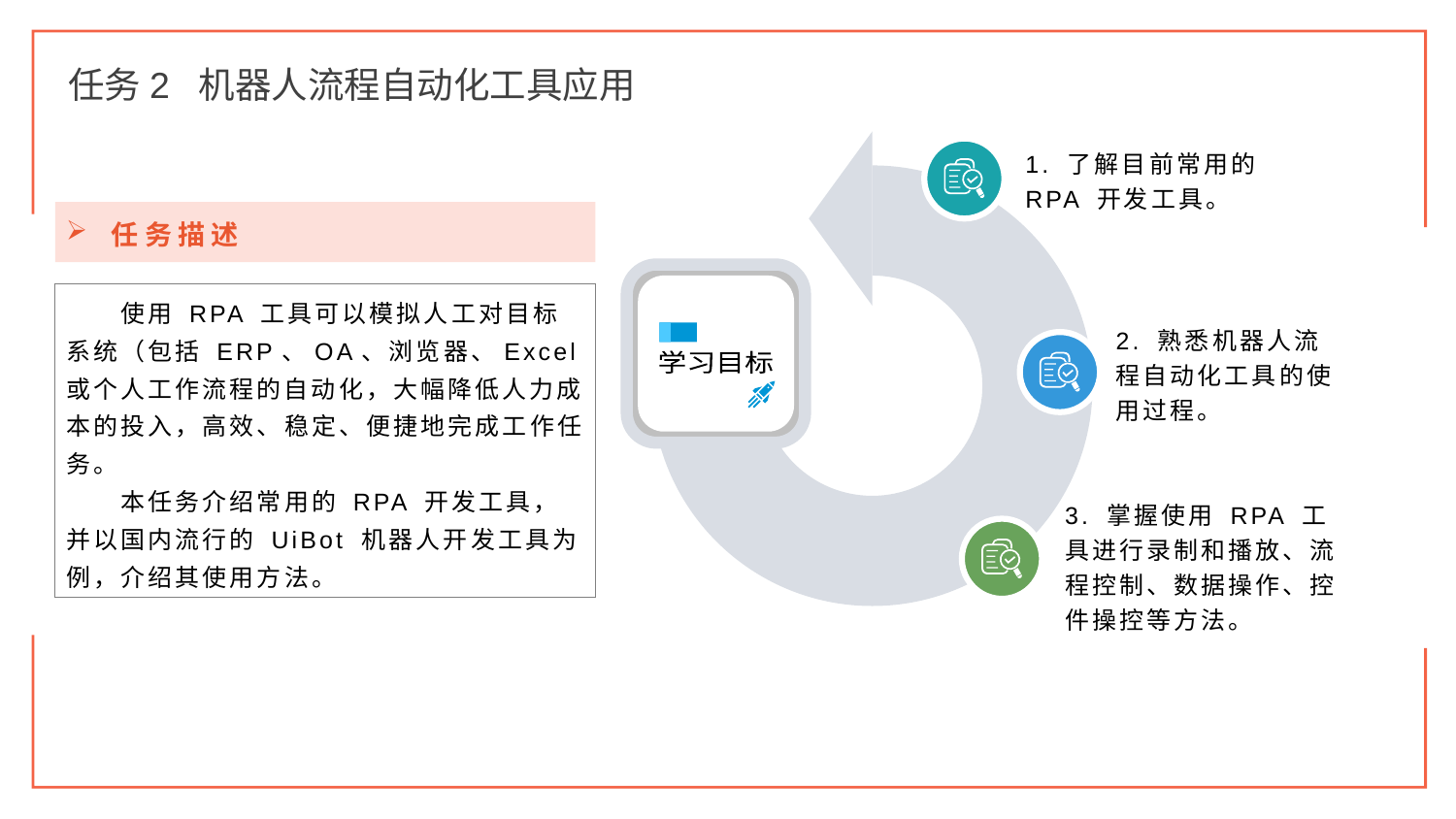

任务2  机器人流程自动化工具应用
1. 了解目前常用的 RPA 开发工具。

2. 熟悉机器人流程自动化工具的使用过程。

学习目标

3. 掌握使用 RPA 工具进行录制和播放、流程控制、数据操作、控件操控等方法。

任务描述
使用 RPA 工具可以模拟人工对目标系统（包括 ERP、OA、浏览器、Excel或个人工作流程的自动化，大幅降低人力成本的投入，高效、稳定、便捷地完成工作任务。
本任务介绍常用的 RPA 开发工具，并以国内流行的 UiBot 机器人开发工具为例，介绍其使用方法。